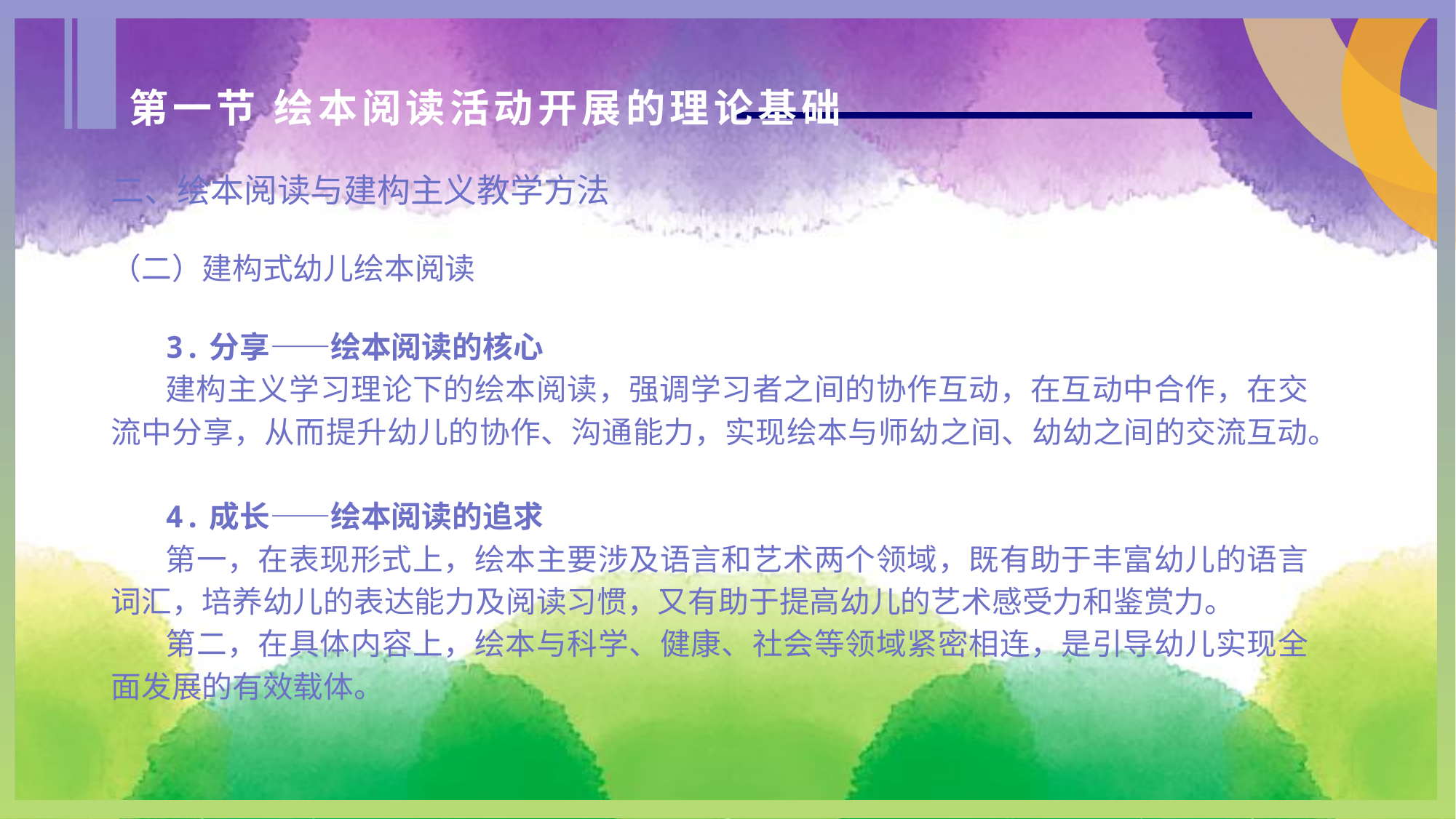

第一节 绘本阅读活动开展的理论基础
二、绘本阅读与建构主义教学方法

（二）建构式幼儿绘本阅读

3.分享——绘本阅读的核心
建构主义学习理论下的绘本阅读，强调学习者之间的协作互动，在互动中合作，在交流中分享，从而提升幼儿的协作、沟通能力，实现绘本与师幼之间、幼幼之间的交流互动。
4.成长——绘本阅读的追求
第一，在表现形式上，绘本主要涉及语言和艺术两个领域，既有助于丰富幼儿的语言词汇，培养幼儿的表达能力及阅读习惯，又有助于提高幼儿的艺术感受力和鉴赏力。
第二，在具体内容上，绘本与科学、健康、社会等领域紧密相连，是引导幼儿实现全面发展的有效载体。